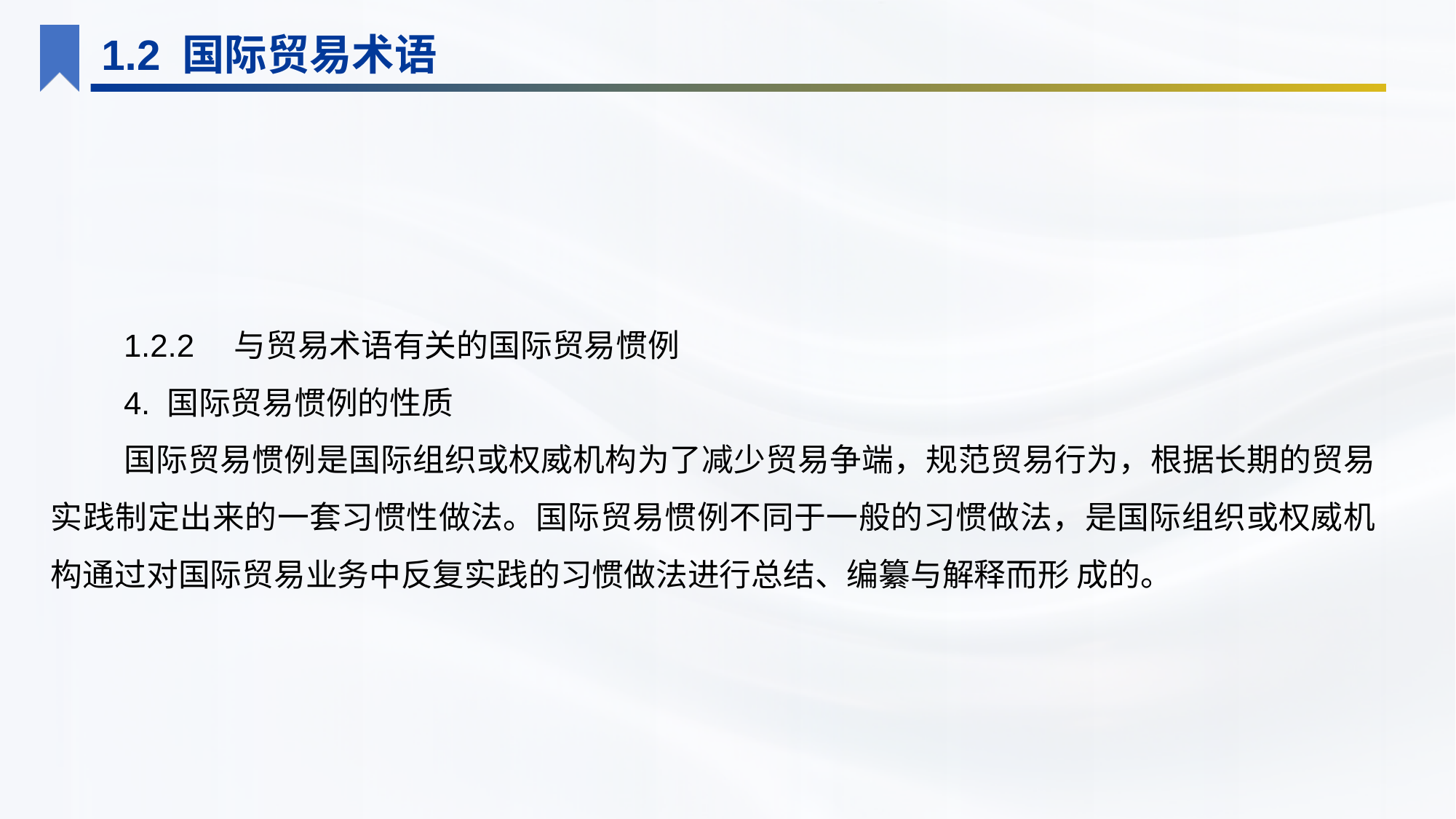

1.2 国际贸易术语
1.2.2　与贸易术语有关的国际贸易惯例
4. 国际贸易惯例的性质
国际贸易惯例是国际组织或权威机构为了减少贸易争端，规范贸易行为，根据长期的贸易实践制定出来的一套习惯性做法。国际贸易惯例不同于一般的习惯做法，是国际组织或权威机构通过对国际贸易业务中反复实践的习惯做法进行总结、编纂与解释而形 成的。